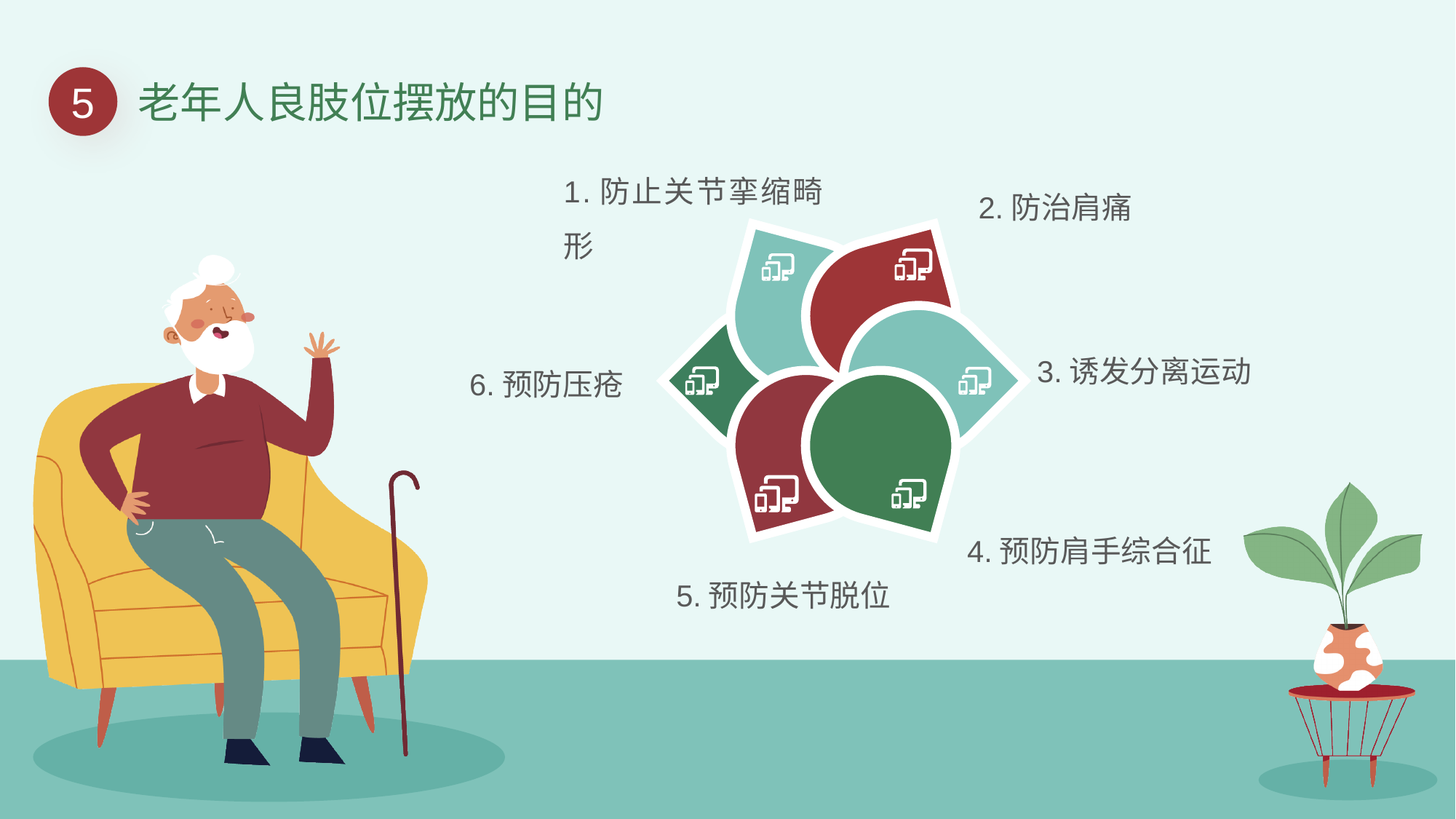

5
老年人良肢位摆放的目的
1.防止关节挛缩畸形
2.防治肩痛

3.诱发分离运动
6.预防压疮

4.预防肩手综合征
5.预防关节脱位